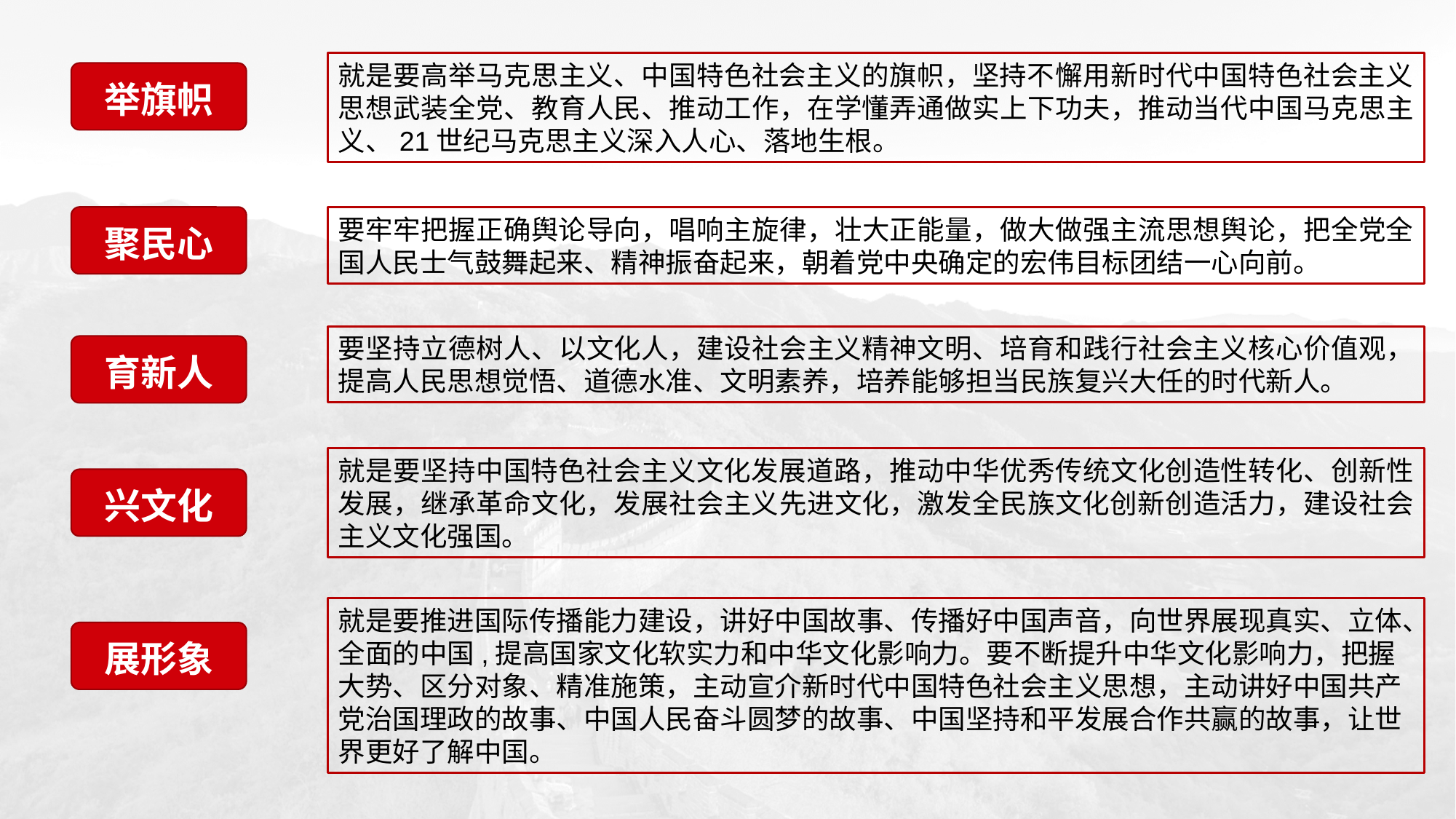

就是要高举马克思主义、中国特色社会主义的旗帜，坚持不懈用新时代中国特色社会主义思想武装全党、教育人民、推动工作，在学懂弄通做实上下功夫，推动当代中国马克思主义、21世纪马克思主义深入人心、落地生根。
举旗帜
3
聚民心
要牢牢把握正确舆论导向，唱响主旋律，壮大正能量，做大做强主流思想舆论，把全党全国人民士气鼓舞起来、精神振奋起来，朝着党中央确定的宏伟目标团结一心向前。
要坚持立德树人、以文化人，建设社会主义精神文明、培育和践行社会主义核心价值观，提高人民思想觉悟、道德水准、文明素养，培养能够担当民族复兴大任的时代新人。
育新人
就是要坚持中国特色社会主义文化发展道路，推动中华优秀传统文化创造性转化、创新性发展，继承革命文化，发展社会主义先进文化，激发全民族文化创新创造活力，建设社会主义文化强国。
兴文化
就是要推进国际传播能力建设，讲好中国故事、传播好中国声音，向世界展现真实、立体、全面的中国,提高国家文化软实力和中华文化影响力。要不断提升中华文化影响力，把握大势、区分对象、精准施策，主动宣介新时代中国特色社会主义思想，主动讲好中国共产党治国理政的故事、中国人民奋斗圆梦的故事、中国坚持和平发展合作共赢的故事，让世界更好了解中国。
展形象